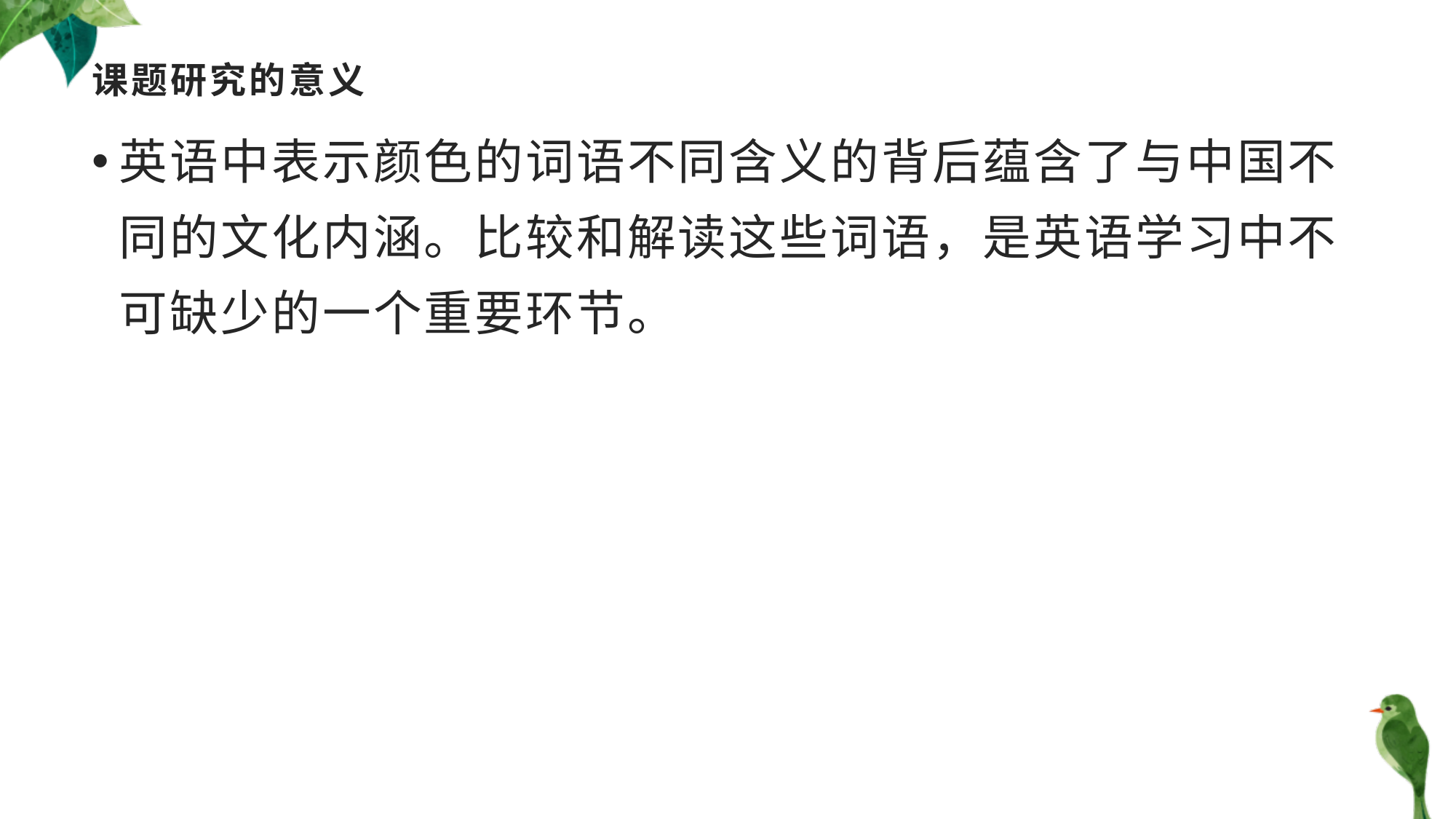

# 课题研究的意义
英语中表示颜色的词语不同含义的背后蕴含了与中国不同的文化内涵。比较和解读这些词语，是英语学习中不可缺少的一个重要环节。